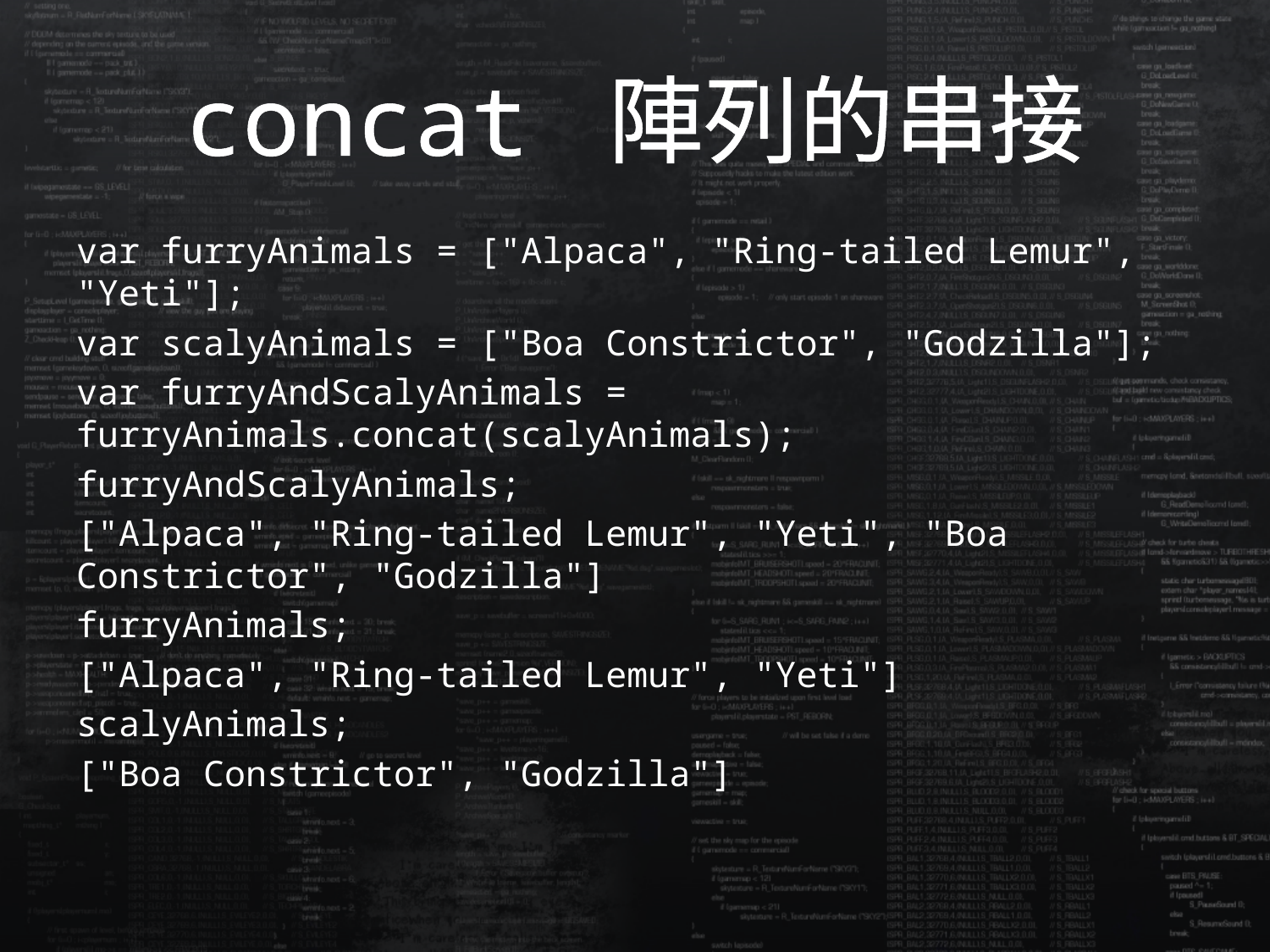

# concat 陣列的串接
var furryAnimals = ["Alpaca", "Ring-tailed Lemur", "Yeti"];
var scalyAnimals = ["Boa Constrictor", "Godzilla"];
var furryAndScalyAnimals = furryAnimals.concat(scalyAnimals);
furryAndScalyAnimals;
["Alpaca", "Ring-tailed Lemur", "Yeti", "Boa Constrictor", "Godzilla"]
furryAnimals;
["Alpaca", "Ring-tailed Lemur", "Yeti"]
scalyAnimals;
["Boa Constrictor", "Godzilla"]